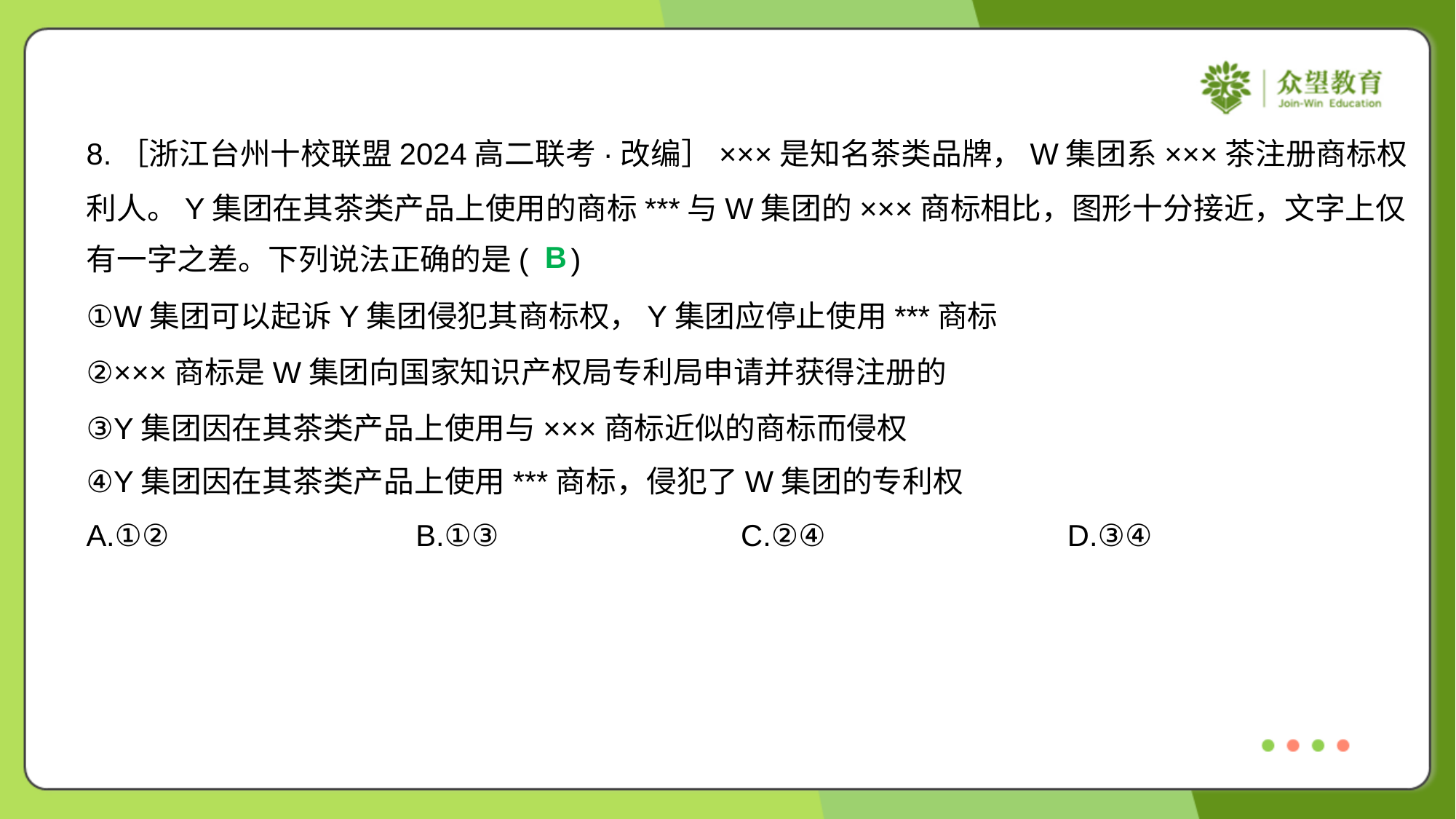

8.［浙江台州十校联盟2024高二联考·改编］×××是知名茶类品牌，W集团系×××茶注册商标权
利人。Y集团在其茶类产品上使用的商标***与W集团的×××商标相比，图形十分接近，文字上仅
有一字之差。下列说法正确的是(     )
B
①W集团可以起诉Y集团侵犯其商标权，Y集团应停止使用***商标
②×××商标是W集团向国家知识产权局专利局申请并获得注册的
③Y集团因在其茶类产品上使用与×××商标近似的商标而侵权
④Y集团因在其茶类产品上使用***商标，侵犯了W集团的专利权
A.①②	B.①③	C.②④	D.③④